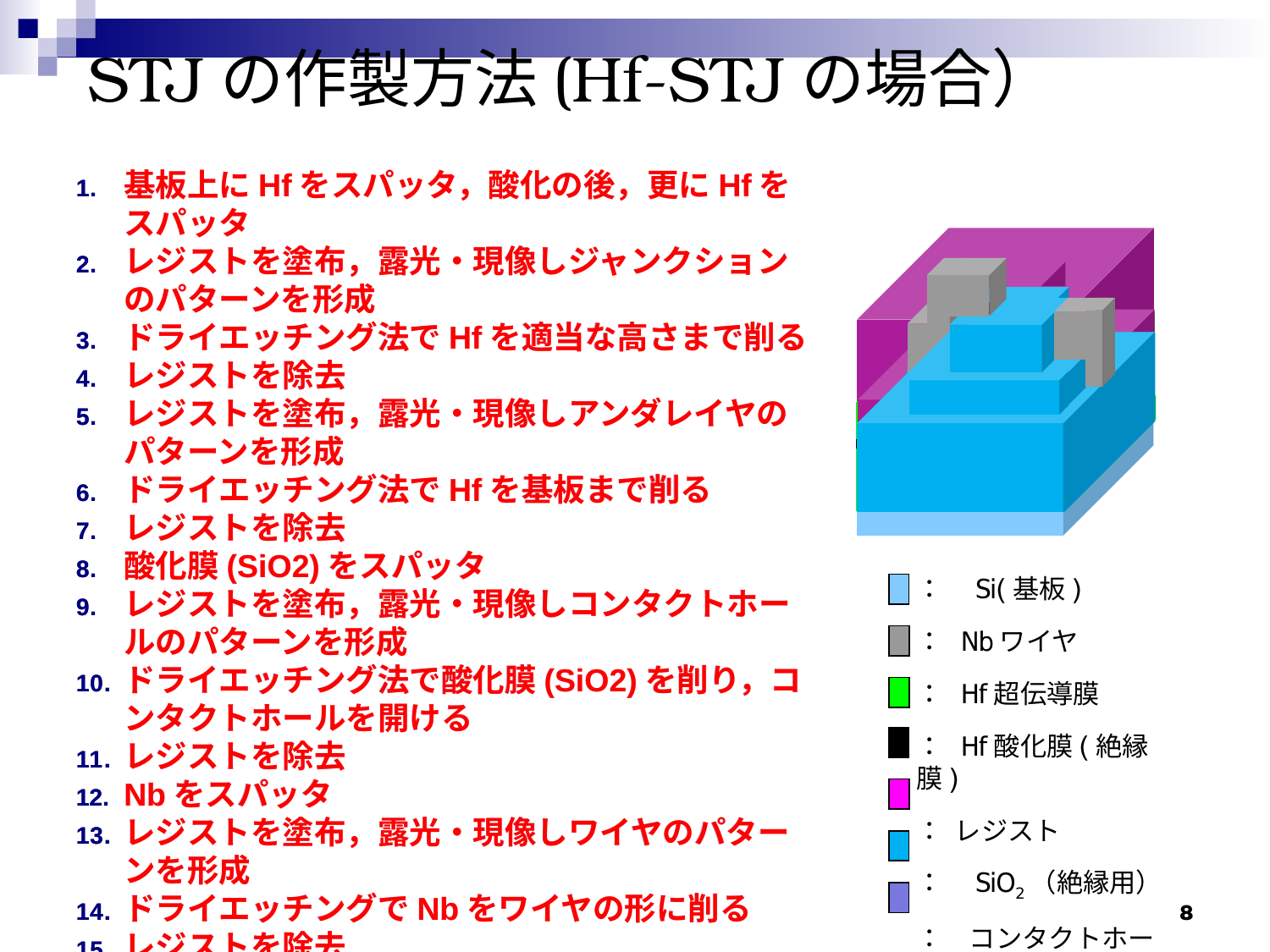

STJの作製方法(Hf-STJの場合）
基板上にHfをスパッタ，酸化の後，更にHfをスパッタ
レジストを塗布，露光・現像しジャンクションのパターンを形成
ドライエッチング法でHfを適当な高さまで削る
レジストを除去
レジストを塗布，露光・現像しアンダレイヤのパターンを形成
ドライエッチング法でHfを基板まで削る
レジストを除去
酸化膜(SiO2)をスパッタ
レジストを塗布，露光・現像しコンタクトホールのパターンを形成
ドライエッチング法で酸化膜(SiO2)を削り，コンタクトホールを開ける
レジストを除去
Nbをスパッタ
レジストを塗布，露光・現像しワイヤのパターンを形成
ドライエッチングでNbをワイヤの形に削る
レジストを除去
基板上にHfをスパッタ，酸化の後，更にHfをスパッタ
レジストを塗布，露光・現像しジャンクションのパターンを形成
ドライエッチング法でHfを適当な高さまで削る
レジストを除去
レジストを塗布，露光・現像しアンダレイヤのパターンを形成
ドライエッチング法でHfを基板まで削る
レジストを除去
酸化膜(SiO2)をスパッタ
レジストを塗布，露光・現像しコンタクトホールのパターンを形成
ドライエッチング法で酸化膜(SiO2)を削り，コンタクトホールを開ける
レジストを除去
Nbをスパッタ
レジストを塗布，露光・現像しワイヤのパターンを形成
ドライエッチングでNbをワイヤの形に削る
レジストを除去

：　Si(基板)‏
：  Nbワイヤ
：  Hf超伝導膜
：  Hf酸化膜(絶縁膜)
：  レジスト
：　SiO2（絶縁用）
：　コンタクトホール

8